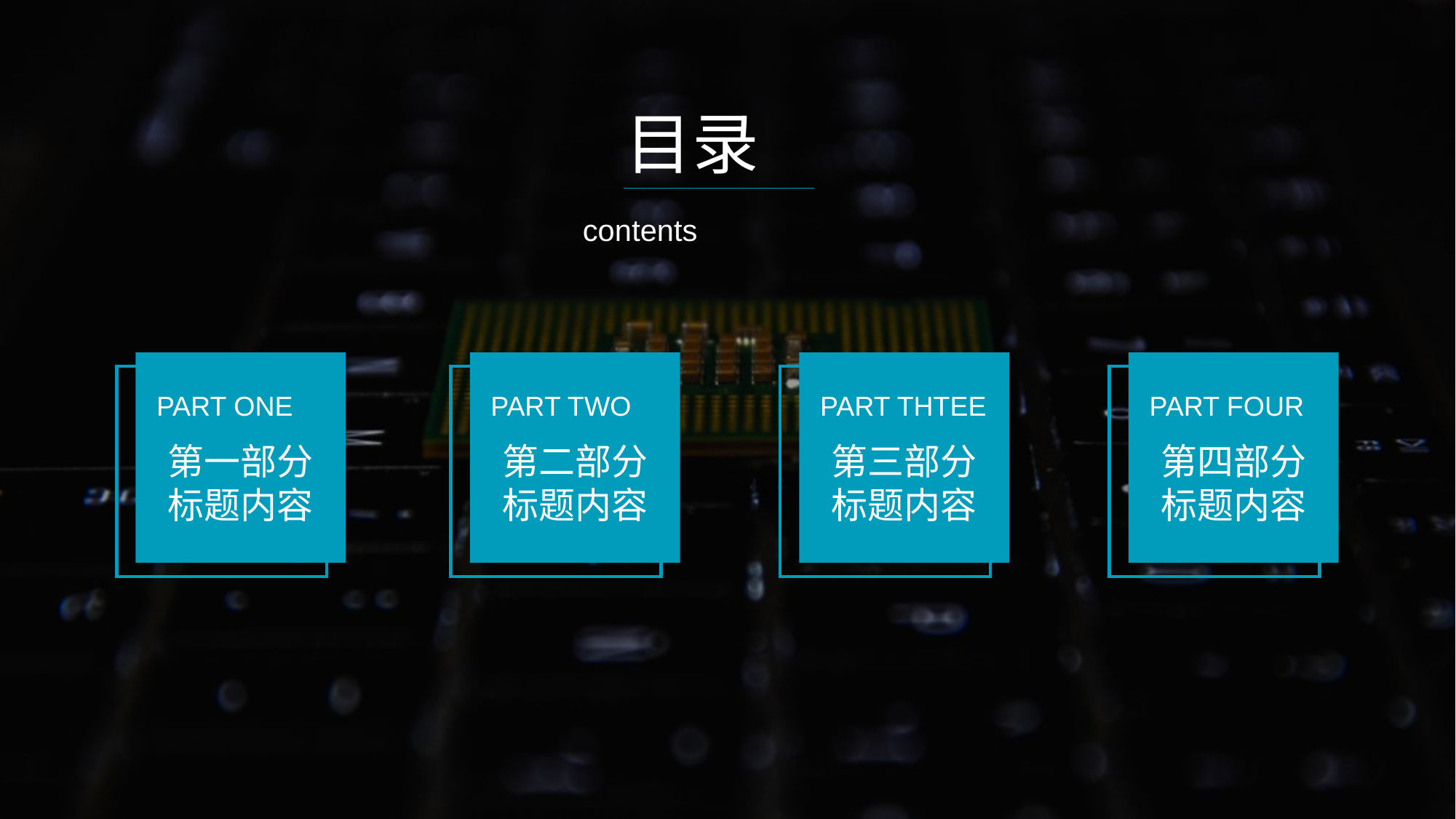

目录
contents

PART ONE
第一部分
标题内容
PART TWO
第二部分
标题内容
PART THTEE
第三部分
标题内容
PART FOUR
第四部分
标题内容